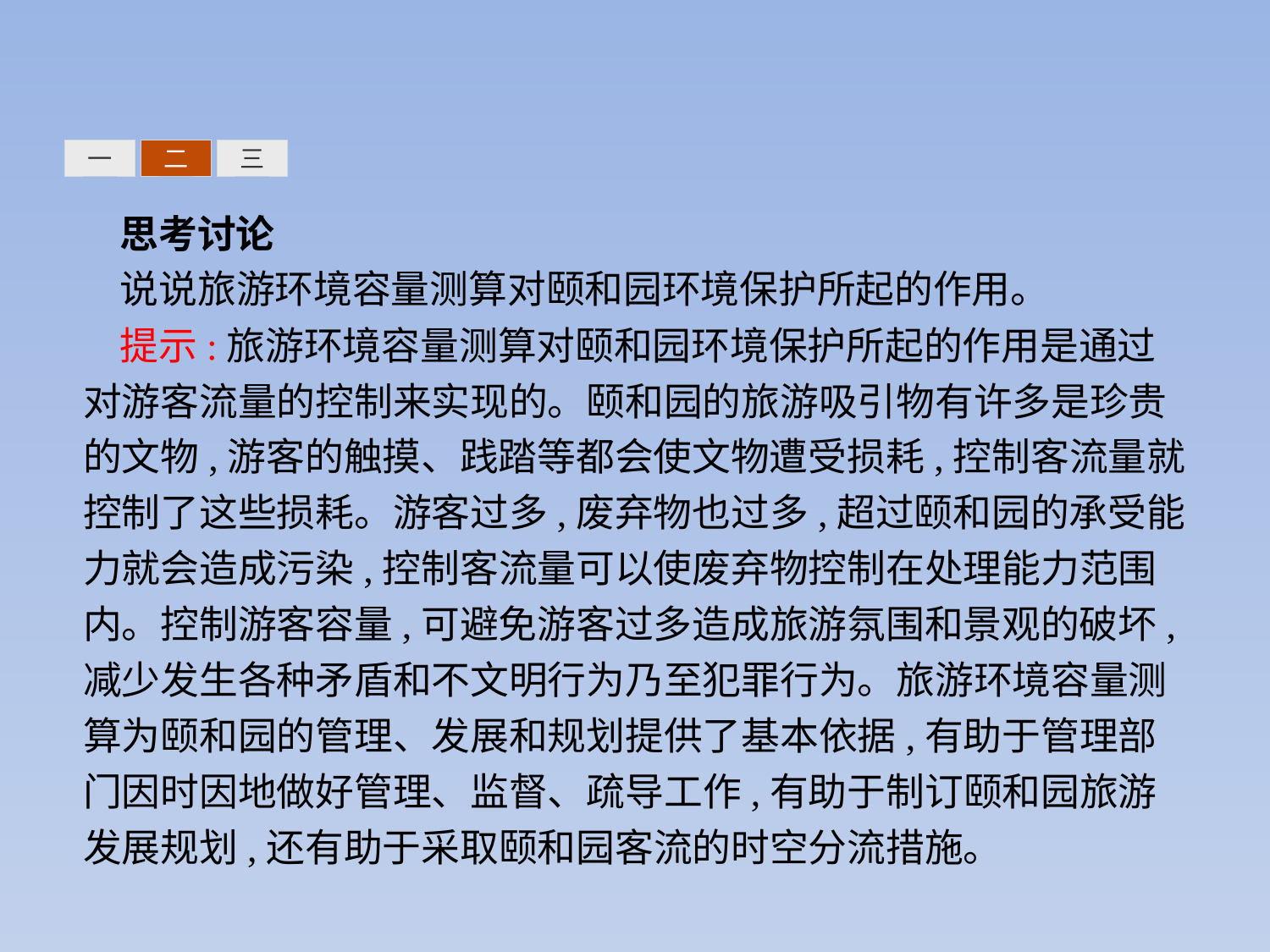

三
一
二
思考讨论
说说旅游环境容量测算对颐和园环境保护所起的作用。
提示:旅游环境容量测算对颐和园环境保护所起的作用是通过对游客流量的控制来实现的。颐和园的旅游吸引物有许多是珍贵的文物,游客的触摸、践踏等都会使文物遭受损耗,控制客流量就控制了这些损耗。游客过多,废弃物也过多,超过颐和园的承受能力就会造成污染,控制客流量可以使废弃物控制在处理能力范围内。控制游客容量,可避免游客过多造成旅游氛围和景观的破坏,减少发生各种矛盾和不文明行为乃至犯罪行为。旅游环境容量测算为颐和园的管理、发展和规划提供了基本依据,有助于管理部门因时因地做好管理、监督、疏导工作,有助于制订颐和园旅游发展规划,还有助于采取颐和园客流的时空分流措施。